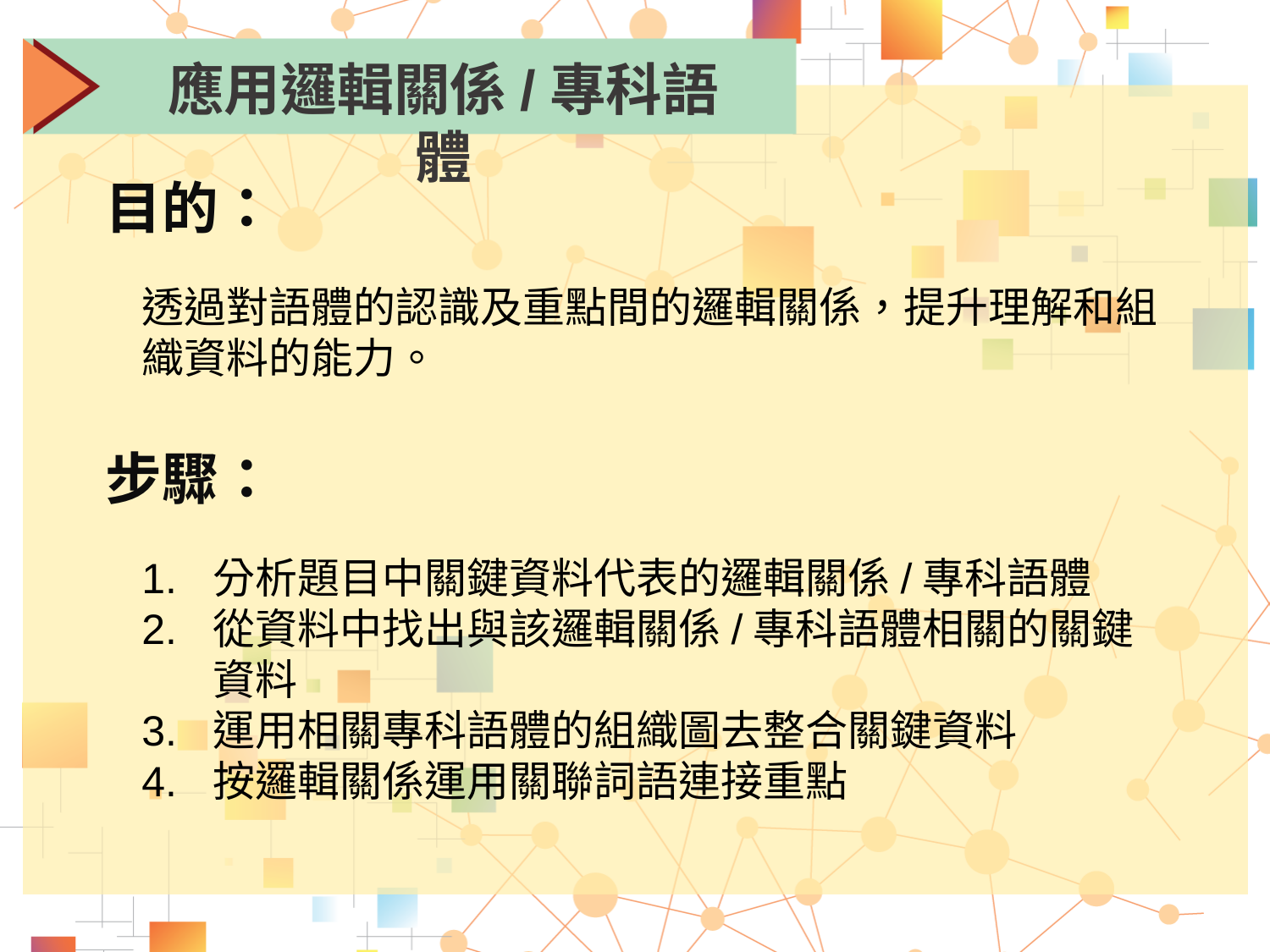

應用邏輯關係/專科語體
目的：
透過對語體的認識及重點間的邏輯關係，提升理解和組織資料的能力。
步驟：
分析題目中關鍵資料代表的邏輯關係/專科語體
從資料中找出與該邏輯關係/專科語體相關的關鍵資料
運用相關專科語體的組織圖去整合關鍵資料
按邏輯關係運用關聯詞語連接重點